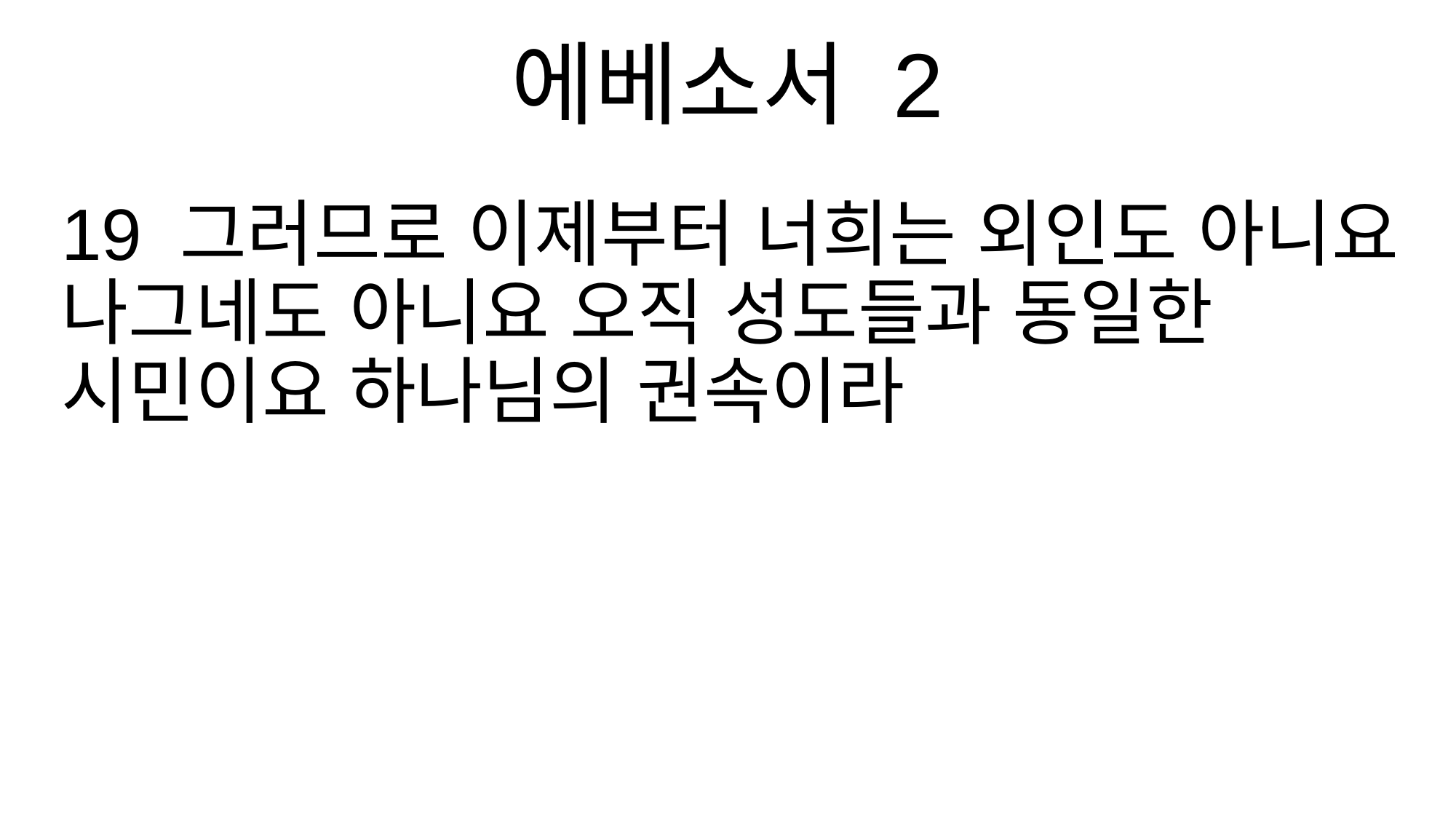

에베소서 2
19 그러므로 이제부터 너희는 외인도 아니요 나그네도 아니요 오직 성도들과 동일한 시민이요 하나님의 권속이라